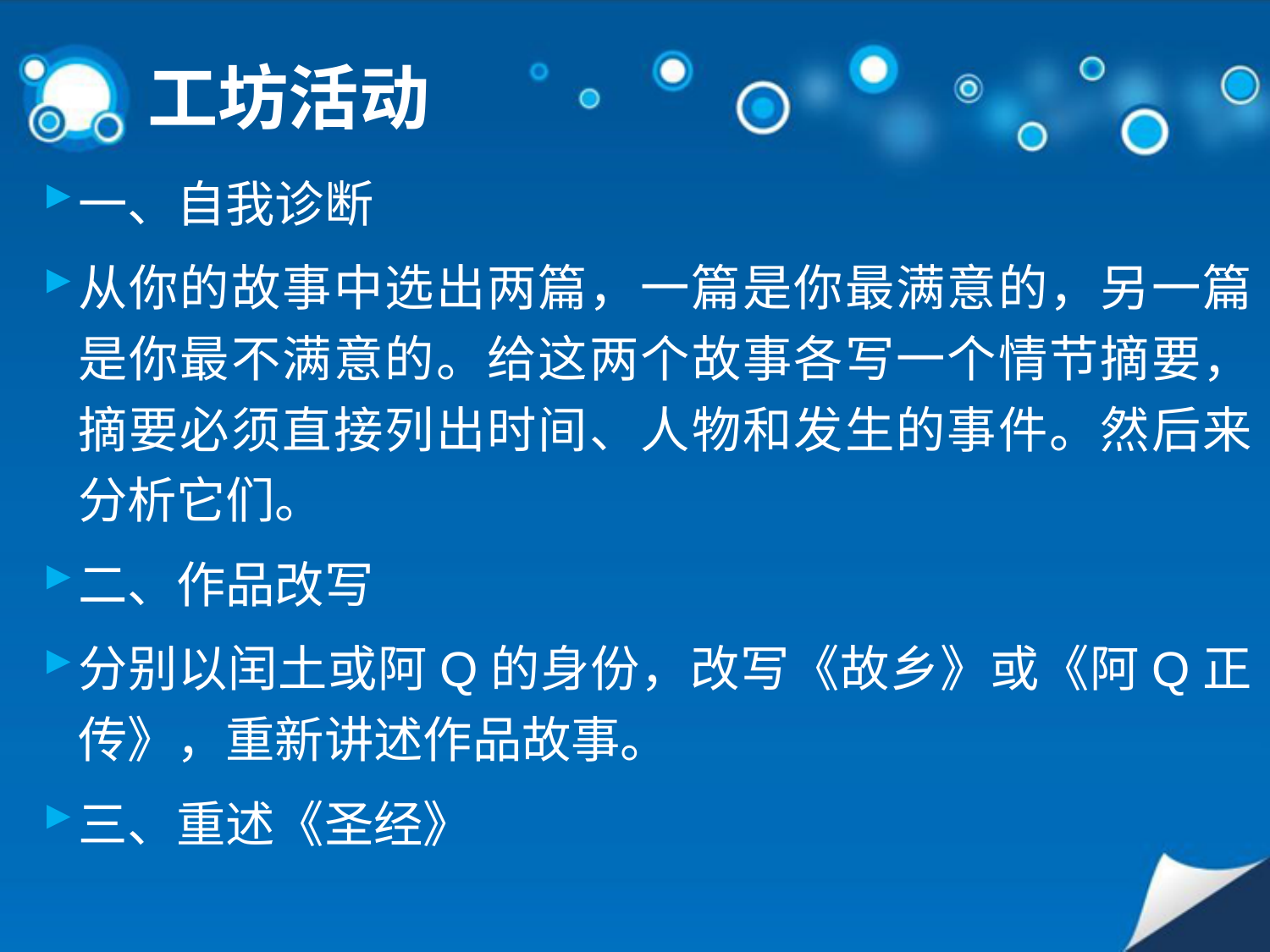

# 工坊活动
一、自我诊断
从你的故事中选出两篇，一篇是你最满意的，另一篇是你最不满意的。给这两个故事各写一个情节摘要，摘要必须直接列出时间、人物和发生的事件。然后来分析它们。
二、作品改写
分别以闰土或阿Q的身份，改写《故乡》或《阿Q正传》，重新讲述作品故事。
三、重述《圣经》